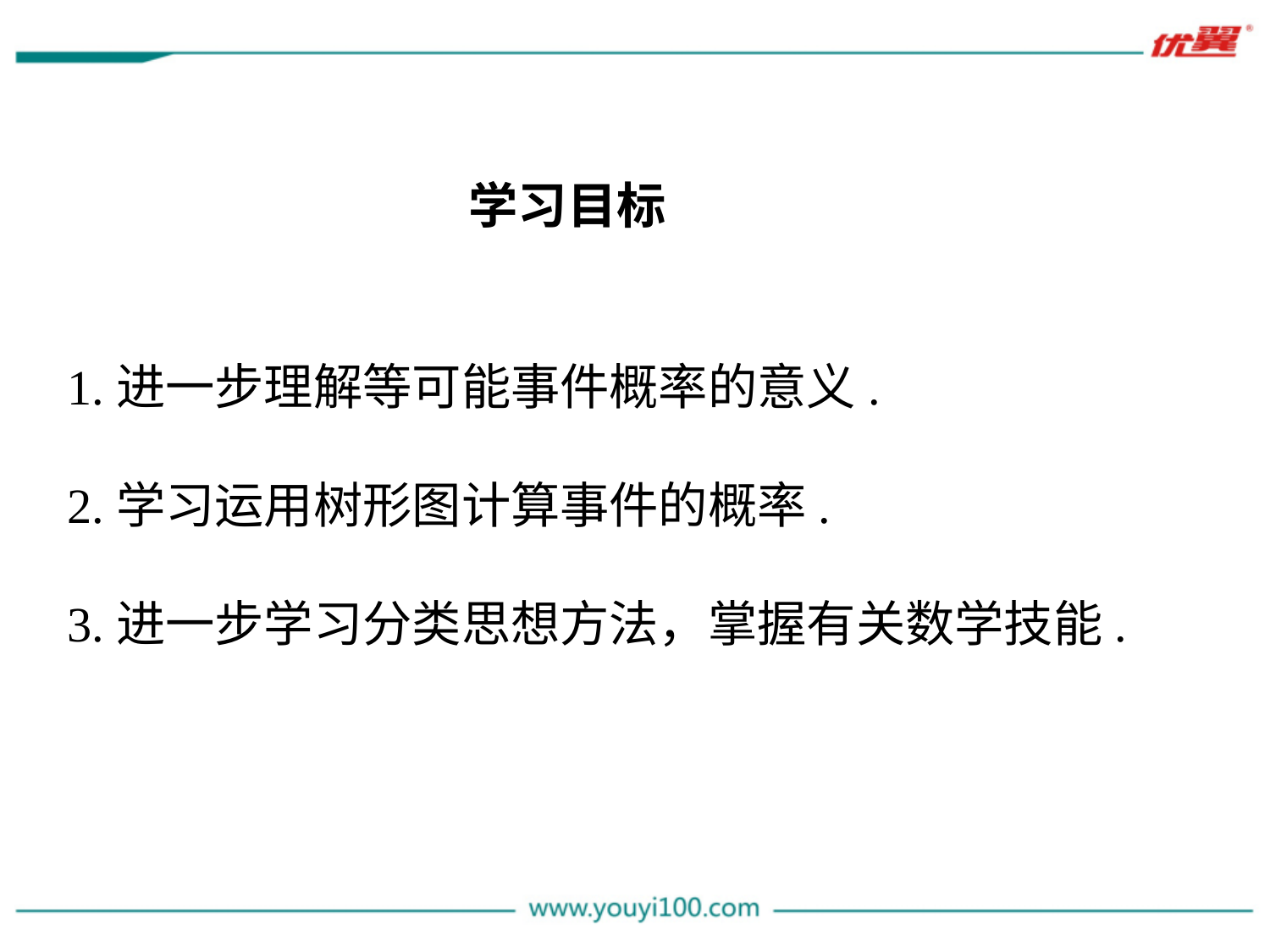

学习目标
1.进一步理解等可能事件概率的意义.
2.学习运用树形图计算事件的概率.
3.进一步学习分类思想方法，掌握有关数学技能.